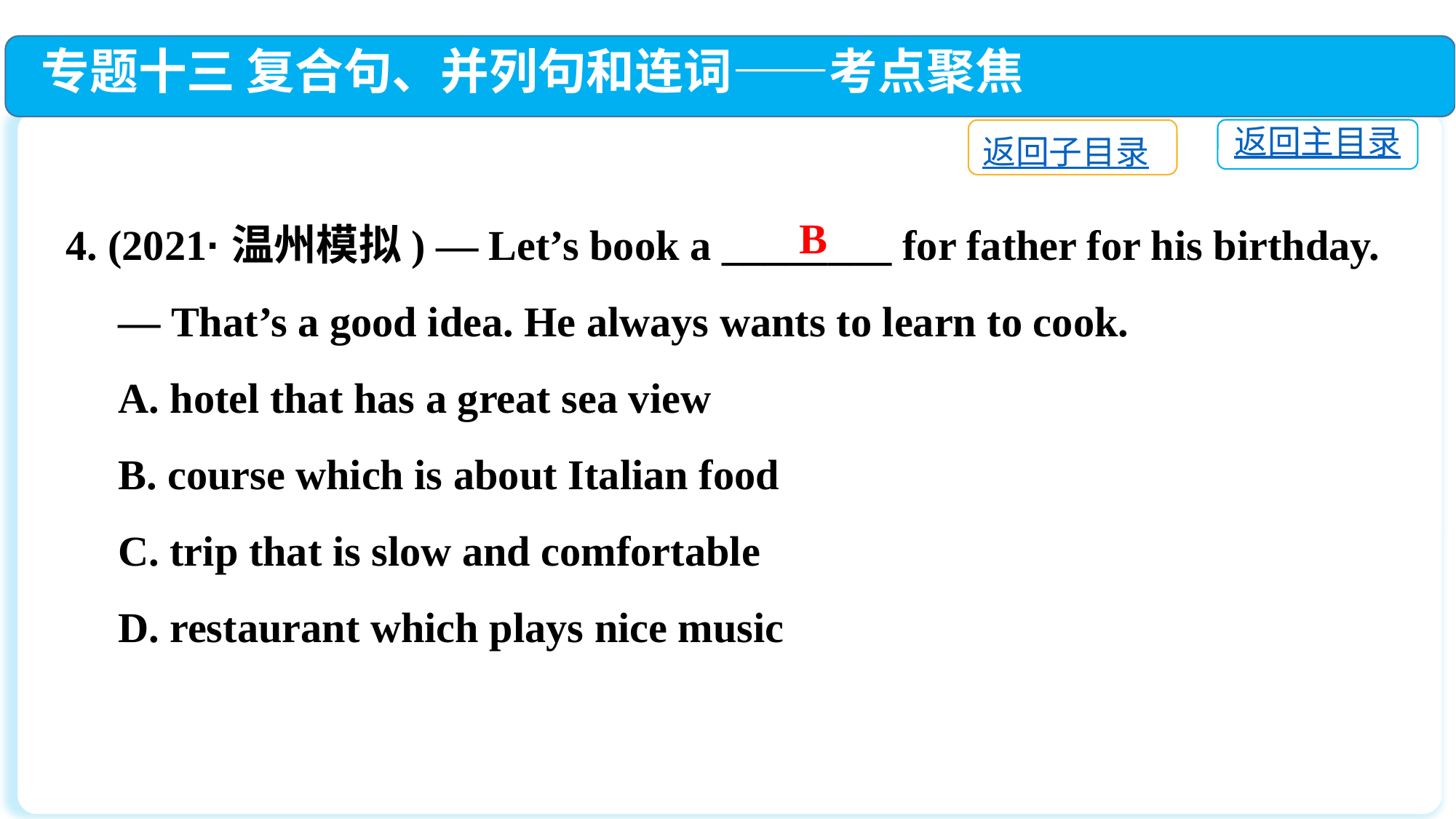

专题十三 复合句、并列句和连词——考点聚焦

返回主目录

返回子目录
4. (2021·温州模拟) — Let’s book a ________ for father for his birthday.
     — That’s a good idea. He always wants to learn to cook.
     A. hotel that has a great sea view
     B. course which is about Italian food
     C. trip that is slow and comfortable
     D. restaurant which plays nice music
B